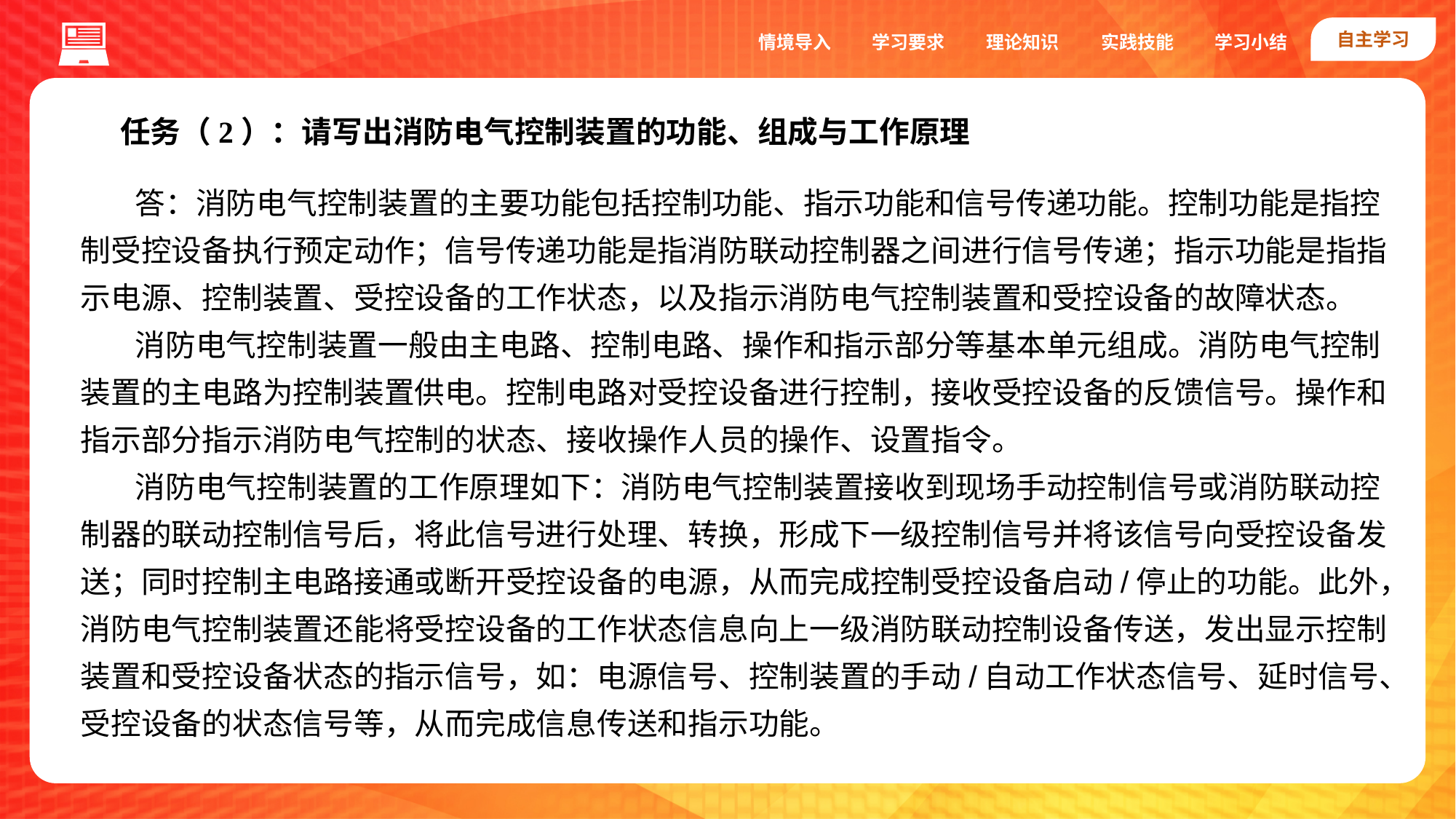

自主学习
实践技能
情境导入
学习要求
理论知识
学习小结

任务（2）：请写出消防电气控制装置的功能、组成与工作原理
答：消防电气控制装置的主要功能包括控制功能、指示功能和信号传递功能。控制功能是指控制受控设备执行预定动作；信号传递功能是指消防联动控制器之间进行信号传递；指示功能是指指示电源、控制装置、受控设备的工作状态，以及指示消防电气控制装置和受控设备的故障状态。
消防电气控制装置一般由主电路、控制电路、操作和指示部分等基本单元组成。消防电气控制装置的主电路为控制装置供电。控制电路对受控设备进行控制，接收受控设备的反馈信号。操作和指示部分指示消防电气控制的状态、接收操作人员的操作、设置指令。
消防电气控制装置的工作原理如下：消防电气控制装置接收到现场手动控制信号或消防联动控制器的联动控制信号后，将此信号进行处理、转换，形成下一级控制信号并将该信号向受控设备发送；同时控制主电路接通或断开受控设备的电源，从而完成控制受控设备启动/停止的功能。此外，消防电气控制装置还能将受控设备的工作状态信息向上一级消防联动控制设备传送，发出显示控制装置和受控设备状态的指示信号，如：电源信号、控制装置的手动/自动工作状态信号、延时信号、受控设备的状态信号等，从而完成信息传送和指示功能。